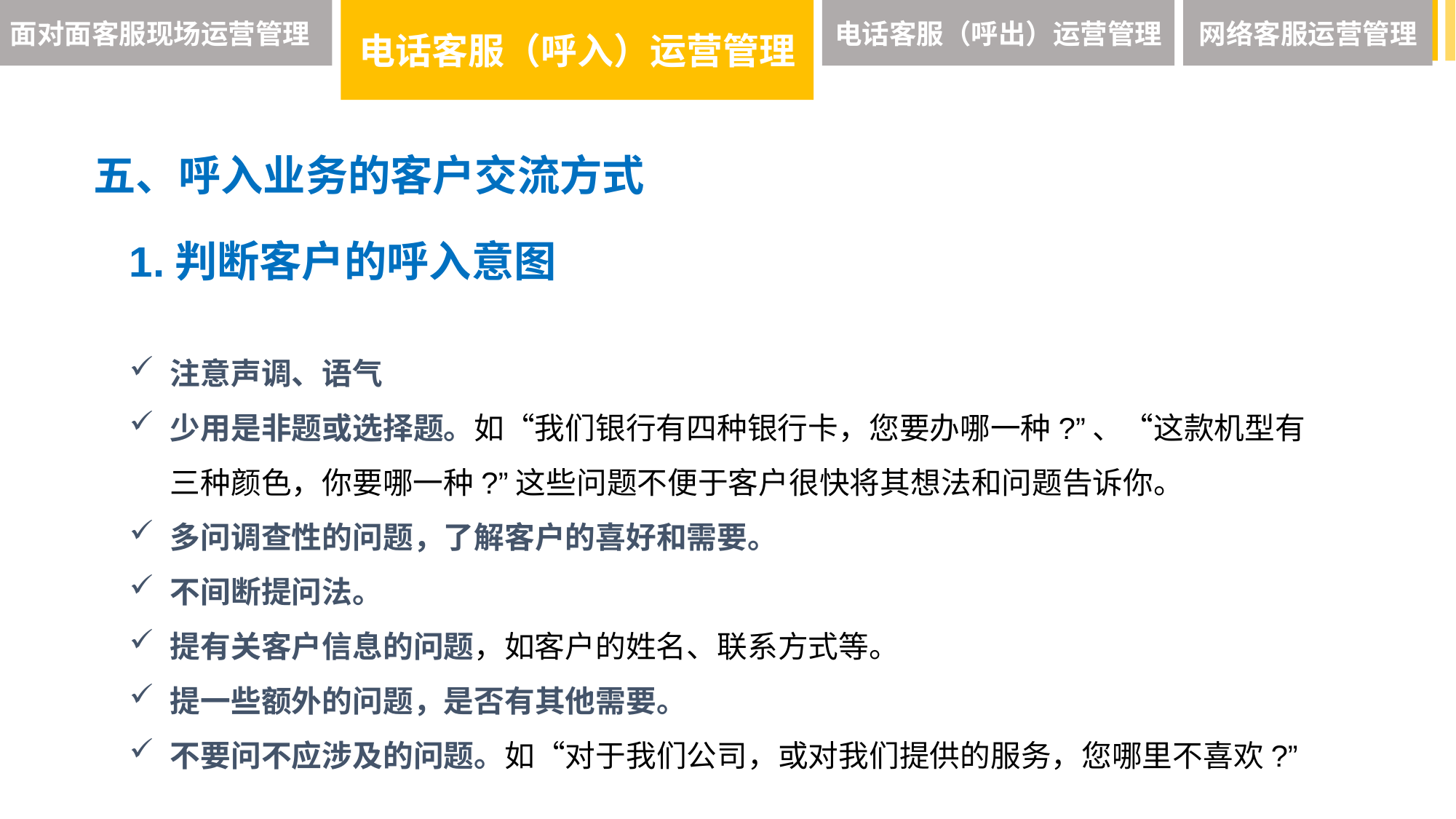

面对面客服现场运营管理
电话客服（呼入）运营管理
电话客服（呼出）运营管理
网络客服运营管理

五、呼入业务的客户交流方式
1.判断客户的呼入意图

注意声调、语气
少用是非题或选择题。如“我们银行有四种银行卡，您要办哪一种?”、“这款机型有三种颜色，你要哪一种?”这些问题不便于客户很快将其想法和问题告诉你。
多问调查性的问题，了解客户的喜好和需要。
不间断提问法。
提有关客户信息的问题，如客户的姓名、联系方式等。
提一些额外的问题，是否有其他需要。
不要问不应涉及的问题。如“对于我们公司，或对我们提供的服务，您哪里不喜欢?”